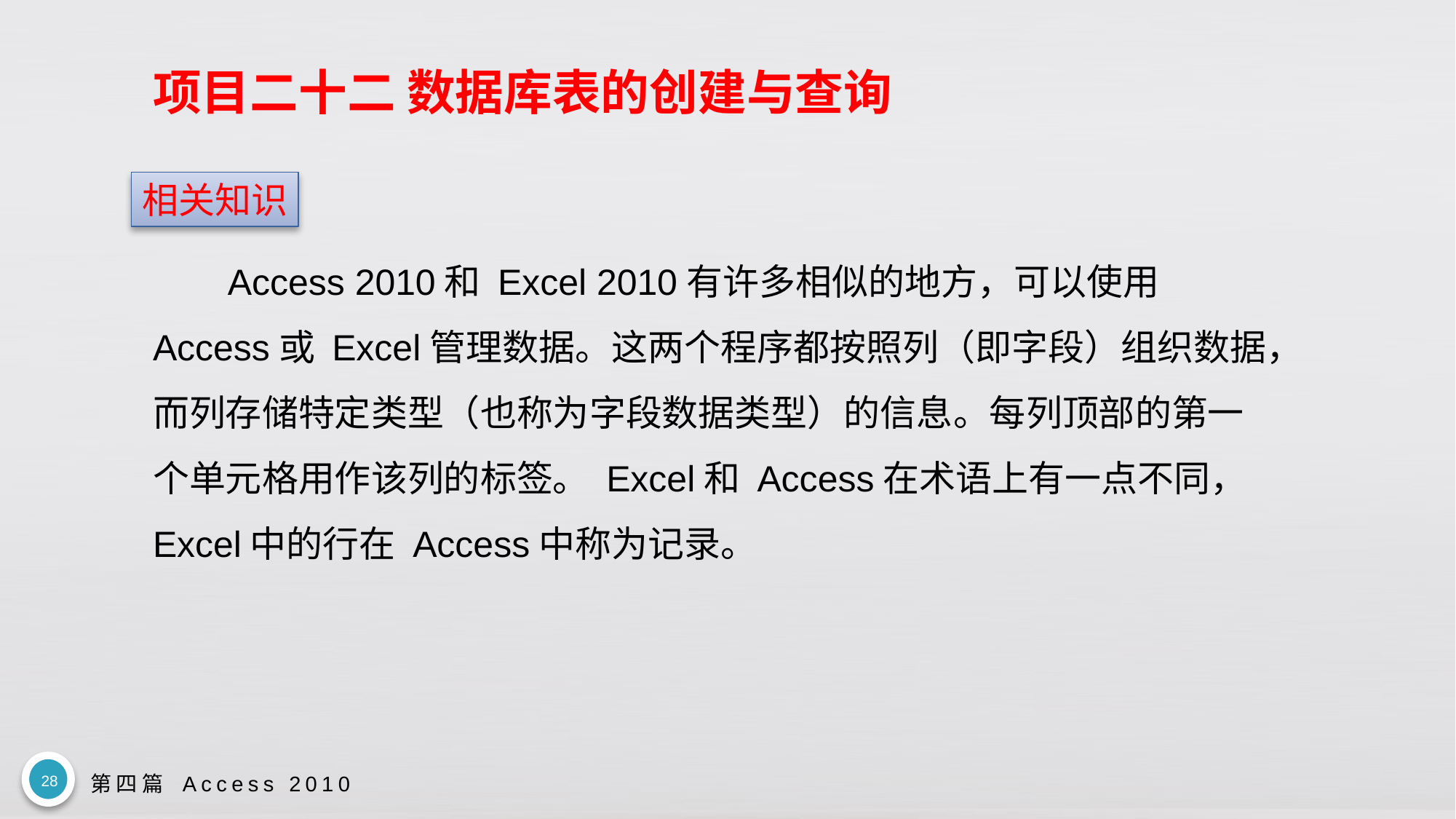

# 项目二十二 数据库表的创建与查询
相关知识
Access 2010和 Excel 2010有许多相似的地方，可以使用 Access或 Excel管理数据。这两个程序都按照列（即字段）组织数据，而列存储特定类型（也称为字段数据类型）的信息。每列顶部的第一个单元格用作该列的标签。 Excel和 Access在术语上有一点不同，Excel中的行在 Access中称为记录。
28